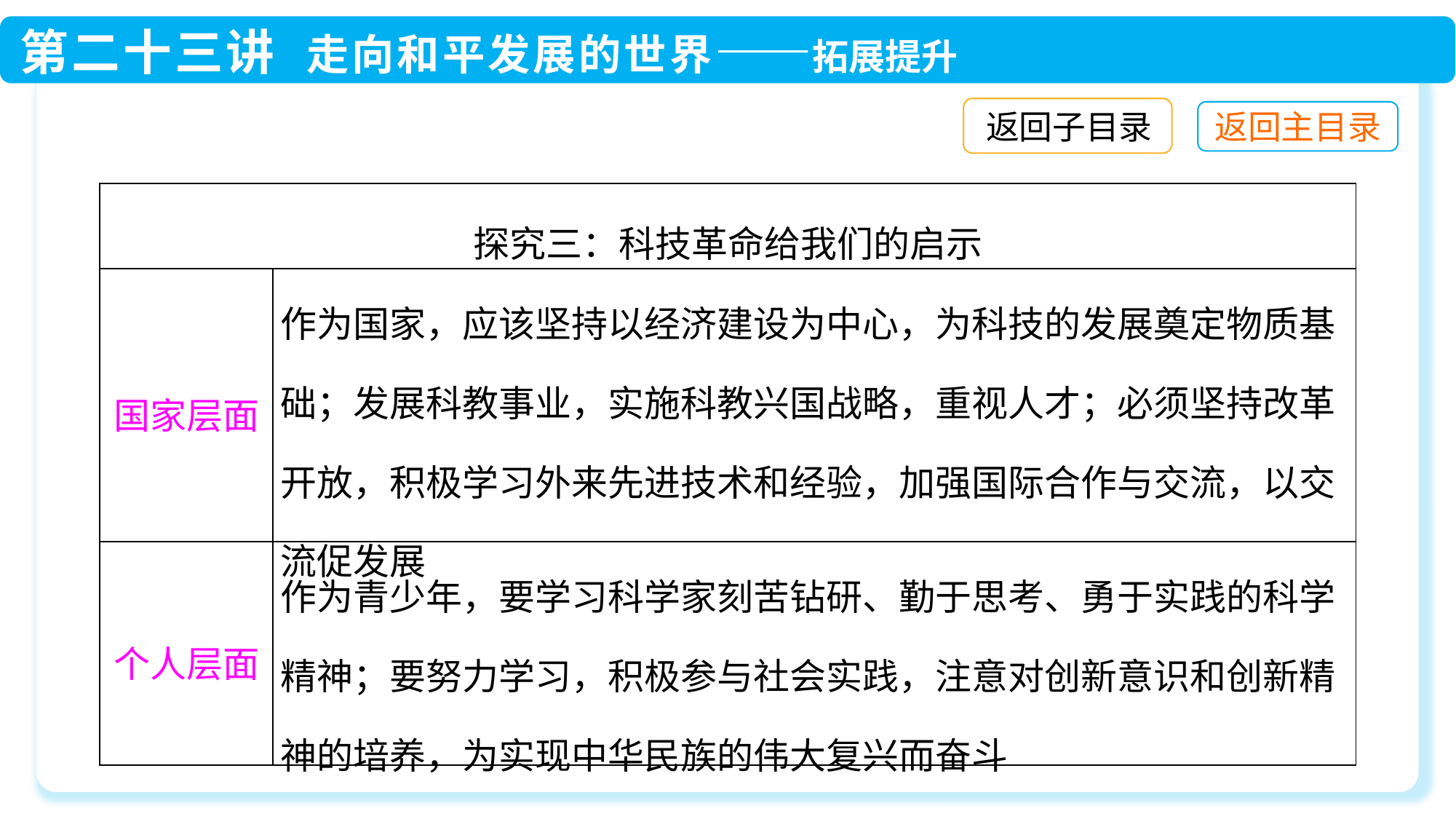

返回子目录
| 探究三：科技革命给我们的启示 |  |
| --- | --- |
| 国家层面 | 作为国家，应该坚持以经济建设为中心，为科技的发展奠定物质基础；发展科教事业，实施科教兴国战略，重视人才；必须坚持改革开放，积极学习外来先进技术和经验，加强国际合作与交流，以交流促发展 |
| 个人层面 | 作为青少年，要学习科学家刻苦钻研、勤于思考、勇于实践的科学精神；要努力学习，积极参与社会实践，注意对创新意识和创新精神的培养，为实现中华民族的伟大复兴而奋斗 |